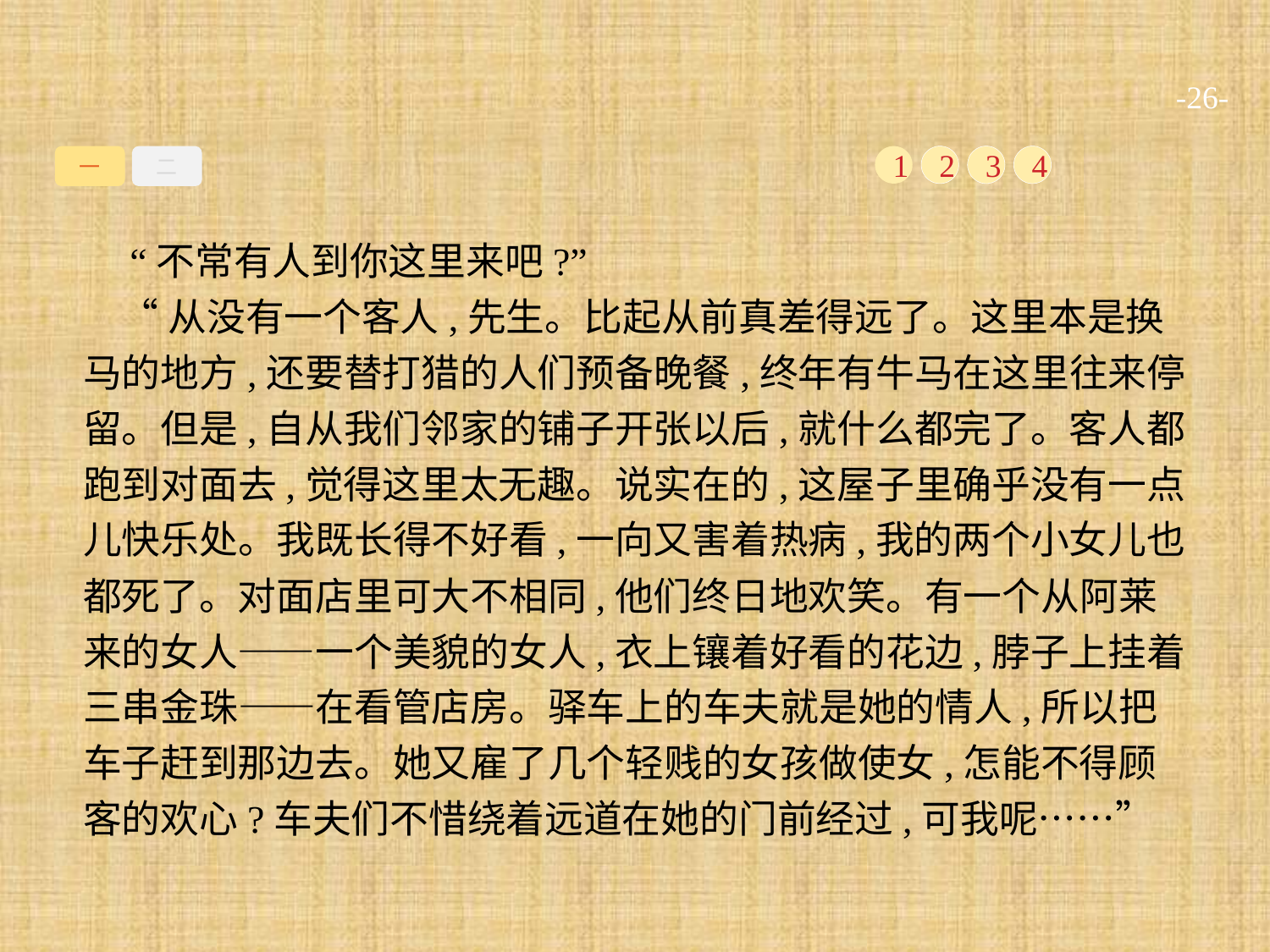

-26-
一
二
1
2
3
4
 “不常有人到你这里来吧?”
“从没有一个客人,先生。比起从前真差得远了。这里本是换马的地方,还要替打猎的人们预备晚餐,终年有牛马在这里往来停留。但是,自从我们邻家的铺子开张以后,就什么都完了。客人都跑到对面去,觉得这里太无趣。说实在的,这屋子里确乎没有一点儿快乐处。我既长得不好看,一向又害着热病,我的两个小女儿也都死了。对面店里可大不相同,他们终日地欢笑。有一个从阿莱来的女人——一个美貌的女人,衣上镶着好看的花边,脖子上挂着三串金珠——在看管店房。驿车上的车夫就是她的情人,所以把车子赶到那边去。她又雇了几个轻贱的女孩做使女,怎能不得顾客的欢心?车夫们不惜绕着远道在她的门前经过,可我呢……”